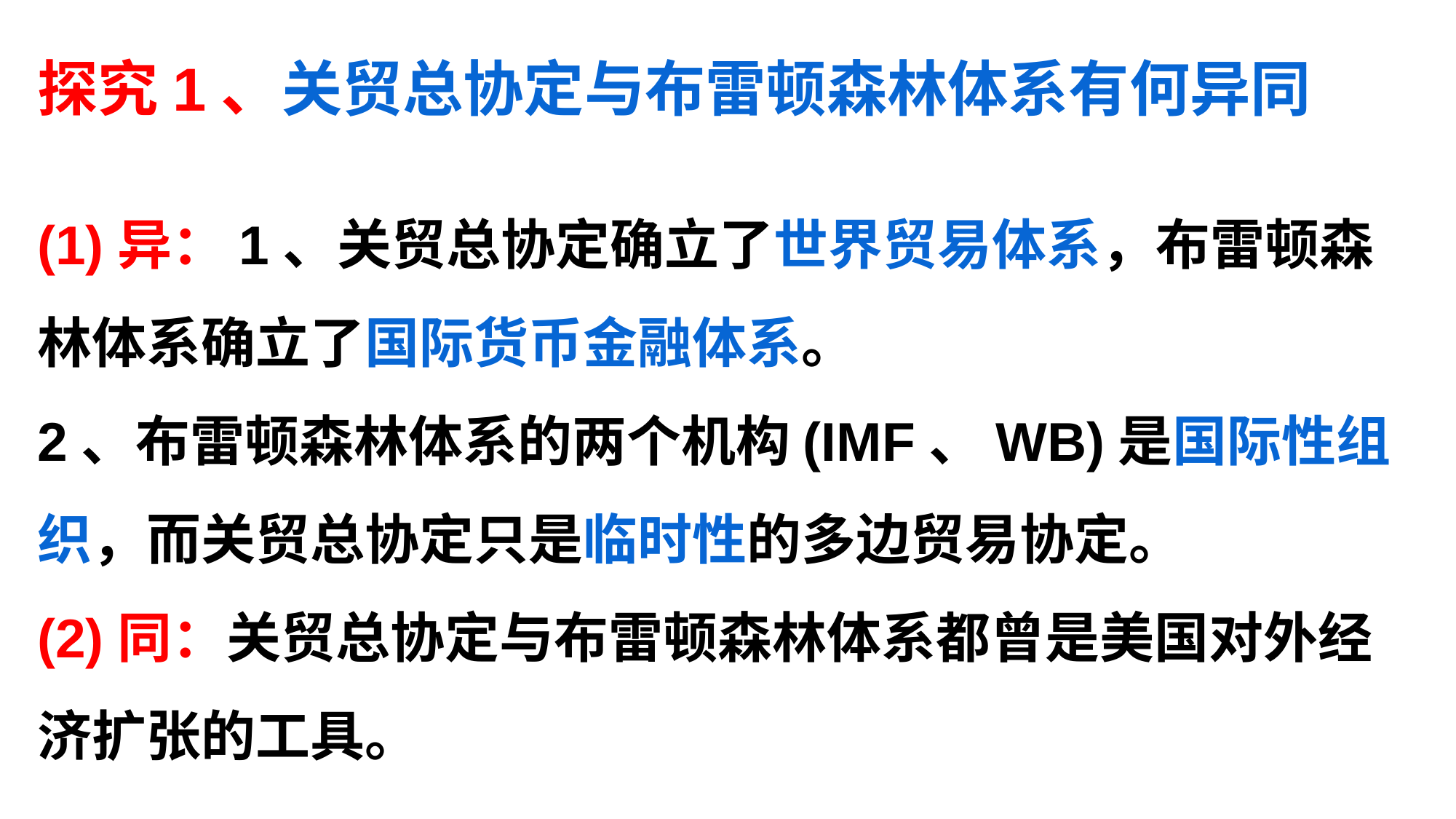

探究1、关贸总协定与布雷顿森林体系有何异同
(1)异：1、关贸总协定确立了世界贸易体系，布雷顿森林体系确立了国际货币金融体系。
2、布雷顿森林体系的两个机构(IMF、WB)是国际性组织，而关贸总协定只是临时性的多边贸易协定。
(2)同：关贸总协定与布雷顿森林体系都曾是美国对外经济扩张的工具。